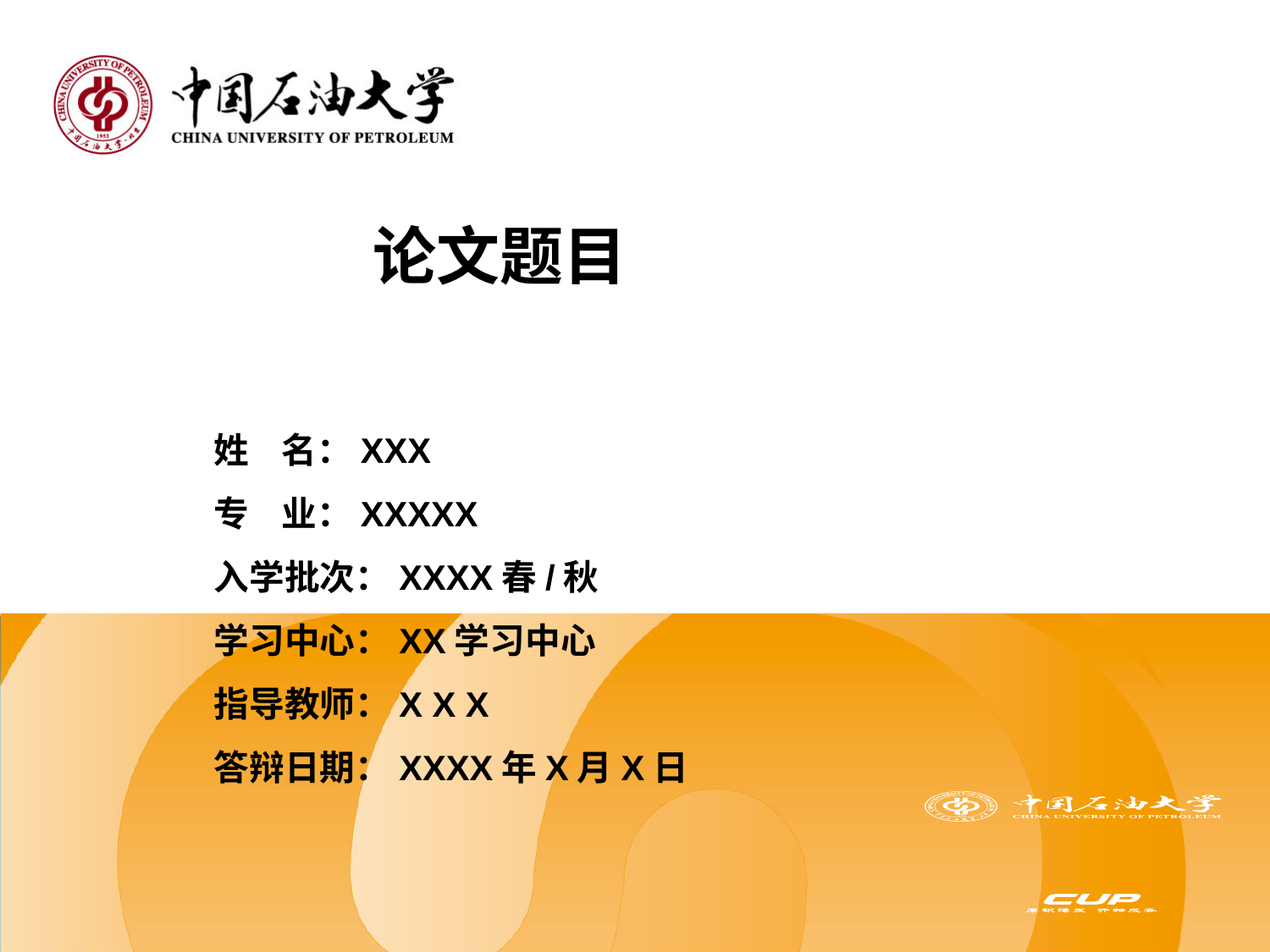

论文题目

                        姓    名：XXX
                        专    业：XXXXX
                        入学批次：XXXX春/秋
                        学习中心：XX学习中心
                        指导教师：X X X
                        答辩日期：XXXX年X月X日

2004.01